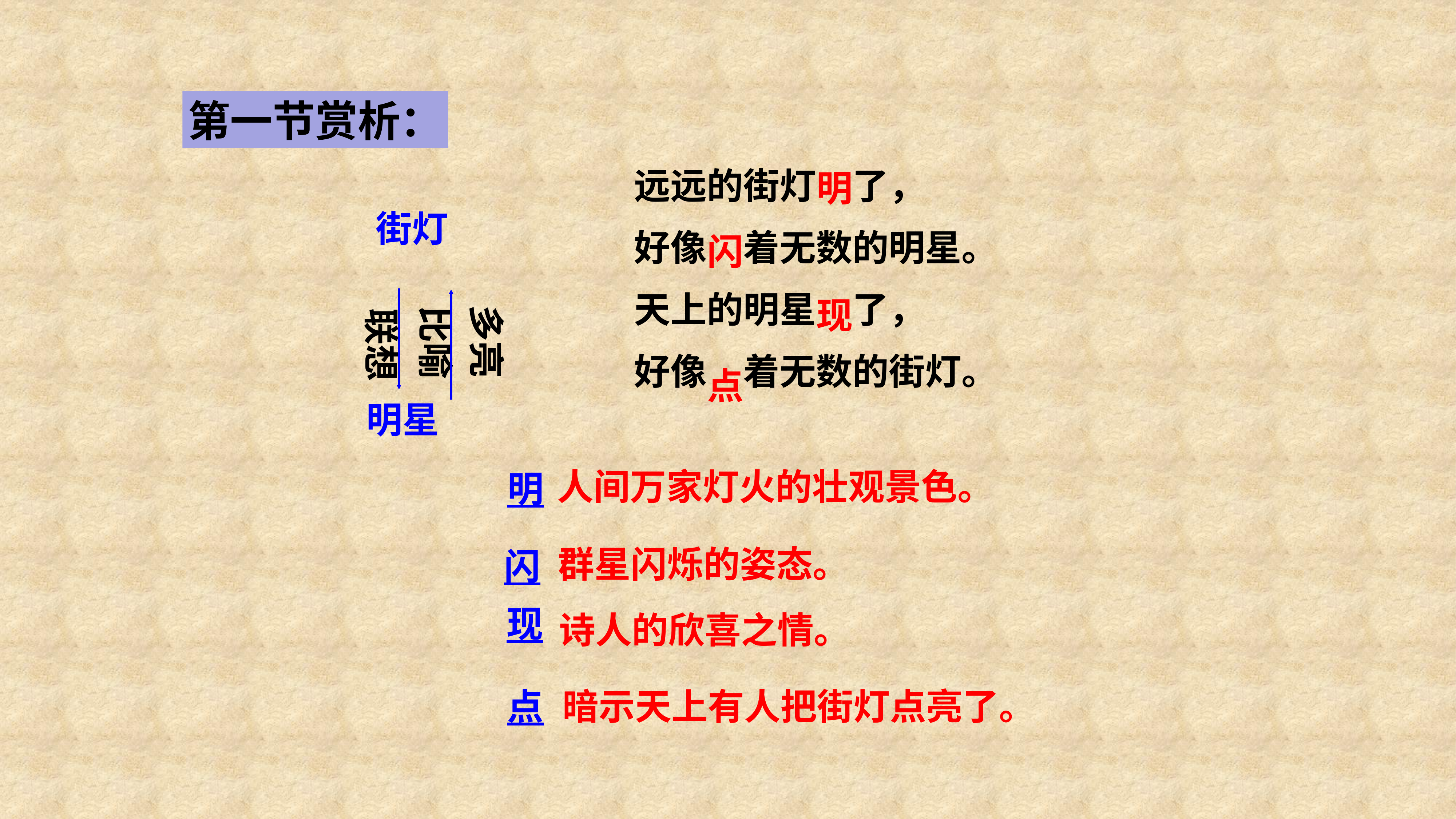

第一节赏析：
远远的街灯　了，
好像　着无数的明星。
天上的明星　了，
好像　着无数的街灯。
明
街灯
闪

现
多亮
比喻
联想
点
明星
人间万家灯火的壮观景色。
明
群星闪烁的姿态。
闪
现
诗人的欣喜之情。
点
暗示天上有人把街灯点亮了。